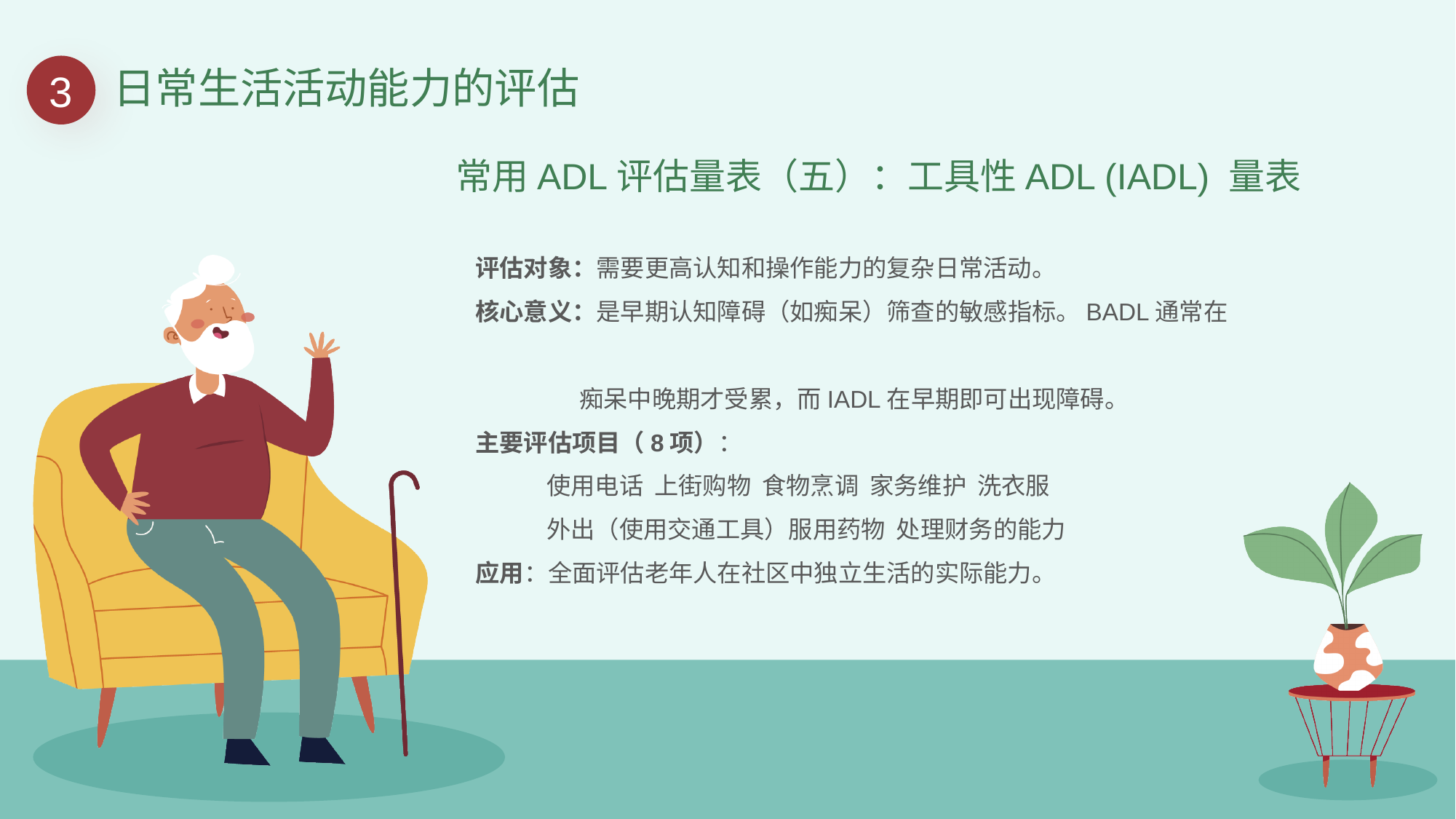

3
日常生活活动能力的评估
常用ADL评估量表（五）：工具性ADL (IADL) 量表
评估对象：需要更高认知和操作能力的复杂日常活动。
核心意义：是早期认知障碍（如痴呆）筛查的敏感指标。BADL通常在
        痴呆中晚期才受累，而IADL在早期即可出现障碍。
主要评估项目（8项）：
            使用电话  上街购物  食物烹调  家务维护  洗衣服
            外出（使用交通工具）服用药物  处理财务的能力
应用：全面评估老年人在社区中独立生活的实际能力。